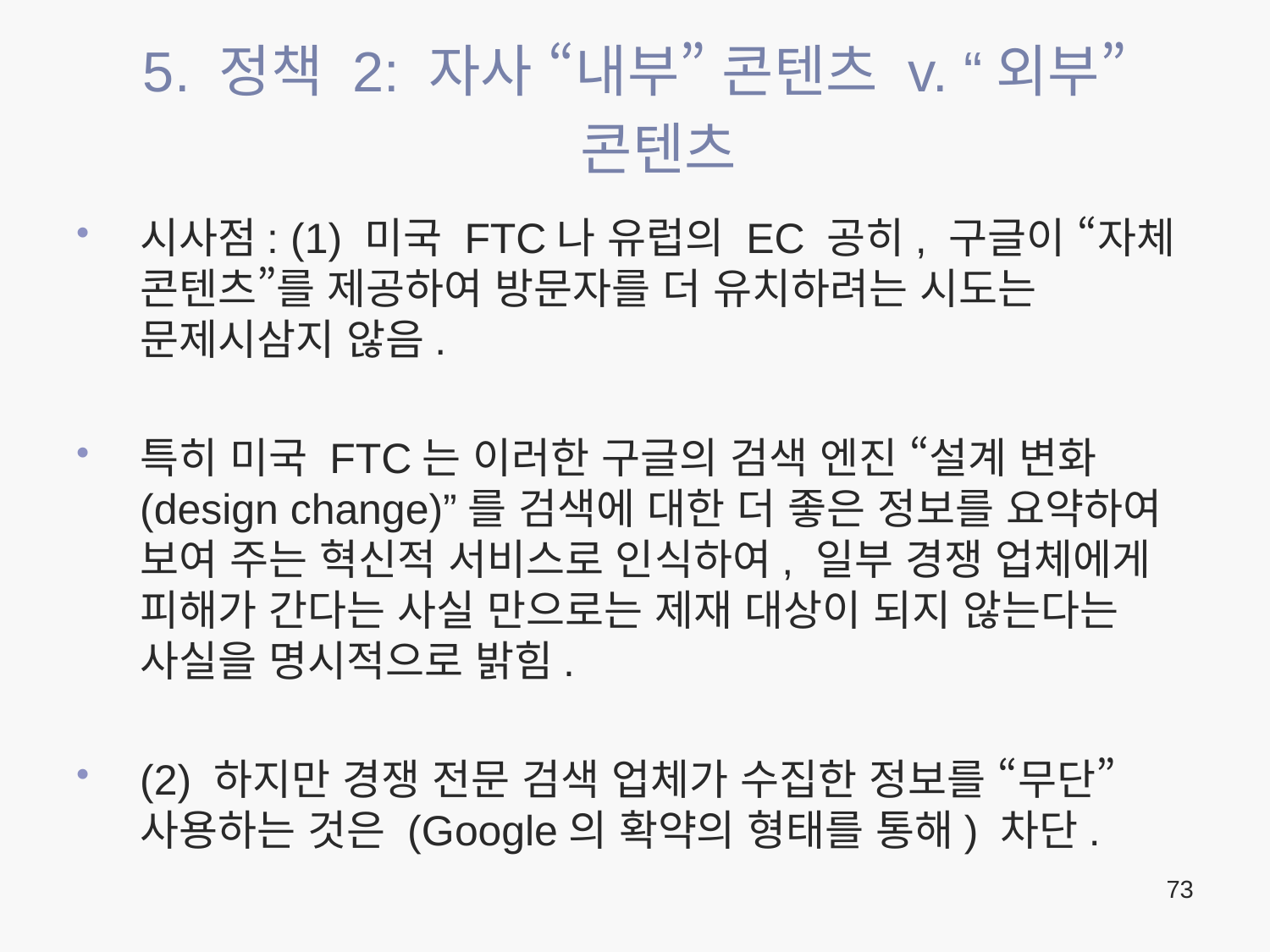

# 5. 정책 2: 자사 “내부” 콘텐츠 v. “외부” 콘텐츠
시사점: (1) 미국 FTC나 유럽의 EC 공히, 구글이 “자체 콘텐츠”를 제공하여 방문자를 더 유치하려는 시도는 문제시삼지 않음.

특히 미국 FTC는 이러한 구글의 검색 엔진 “설계 변화(design change)”를 검색에 대한 더 좋은 정보를 요약하여 보여 주는 혁신적 서비스로 인식하여, 일부 경쟁 업체에게 피해가 간다는 사실 만으로는 제재 대상이 되지 않는다는 사실을 명시적으로 밝힘.

(2) 하지만 경쟁 전문 검색 업체가 수집한 정보를 “무단” 사용하는 것은 (Google의 확약의 형태를 통해) 차단.

73